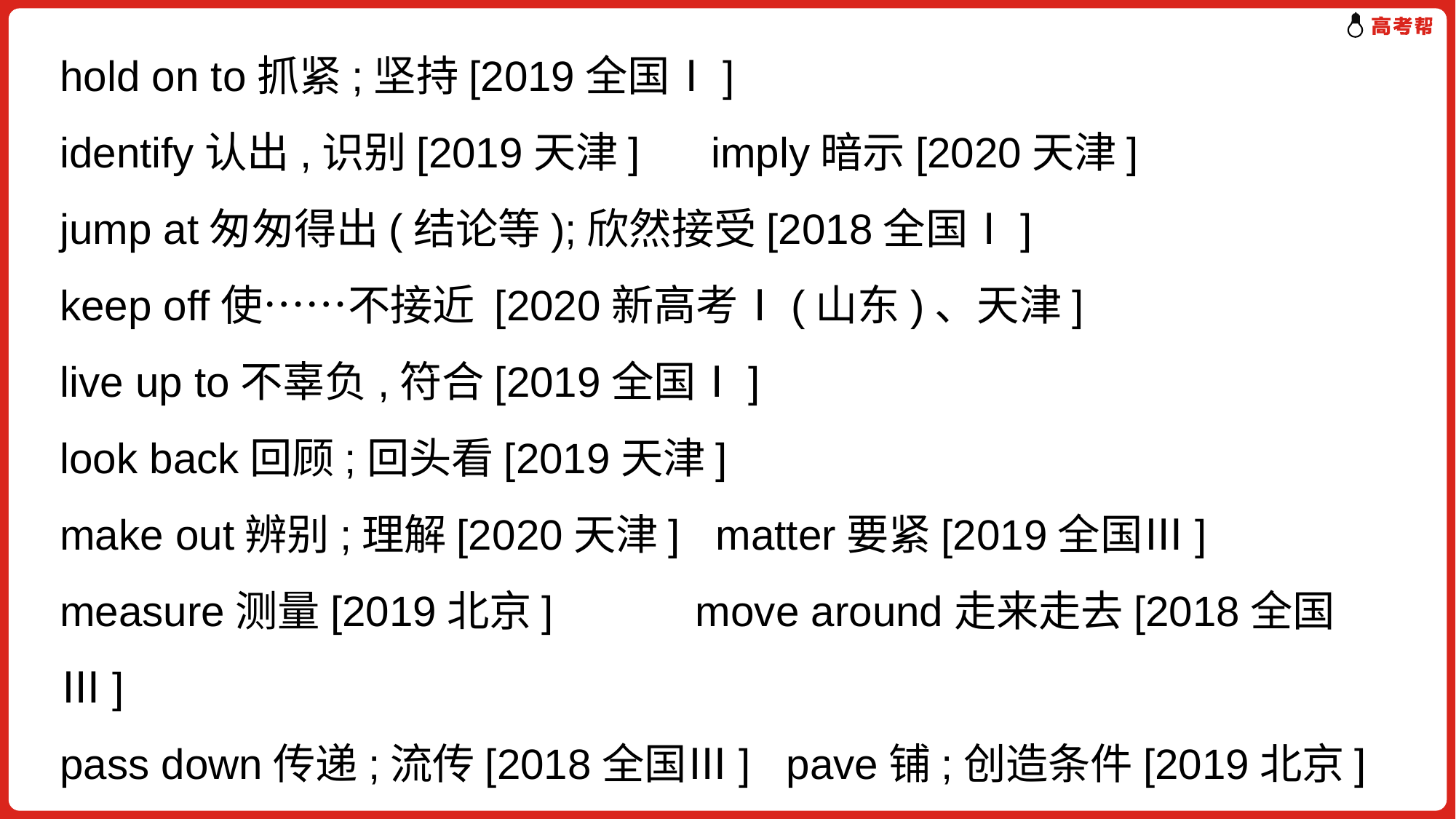

hold on to抓紧;坚持[2019全国Ⅰ]
identify认出,识别[2019天津]      imply暗示[2020天津]
jump at匆匆得出(结论等);欣然接受[2018全国Ⅰ]
keep off使……不接近 [2020新高考Ⅰ(山东)、天津]
live up to不辜负,符合[2019全国Ⅰ]
look back回顾;回头看[2019天津]
make out辨别;理解[2020天津]   matter要紧[2019全国Ⅲ]
measure测量[2019北京]            move around走来走去[2018全国Ⅲ]
pass down传递;流传[2018全国Ⅲ]   pave铺;创造条件[2019北京]
pay off偿清;买通;成功[2019全国Ⅰ]